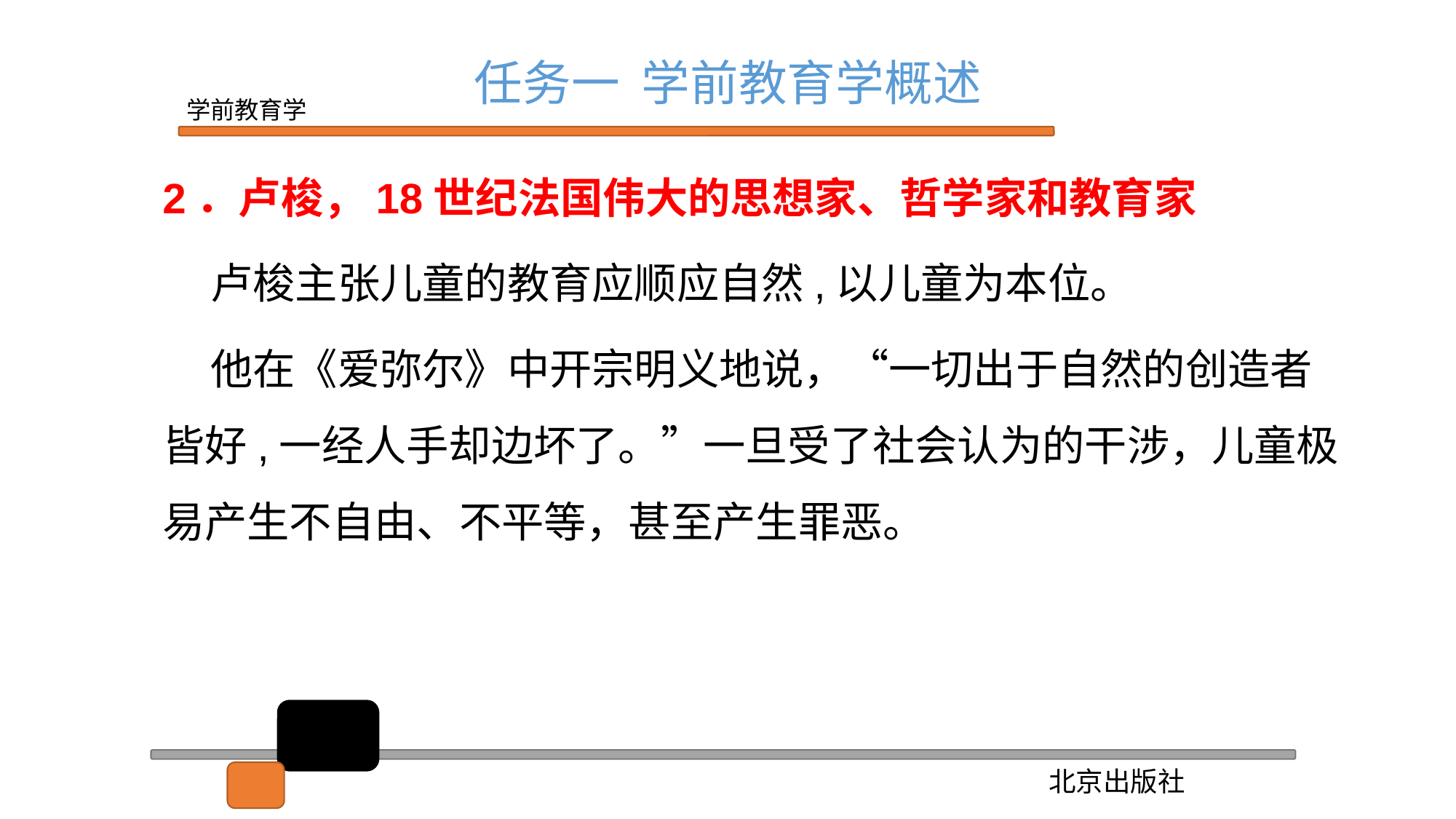

任务一  学前教育学概述
2．卢梭，18世纪法国伟大的思想家、哲学家和教育家
    卢梭主张儿童的教育应顺应自然,以儿童为本位。
    他在《爱弥尔》中开宗明义地说，“一切出于自然的创造者皆好,一经人手却边坏了。”一旦受了社会认为的干涉，儿童极易产生不自由、不平等，甚至产生罪恶。